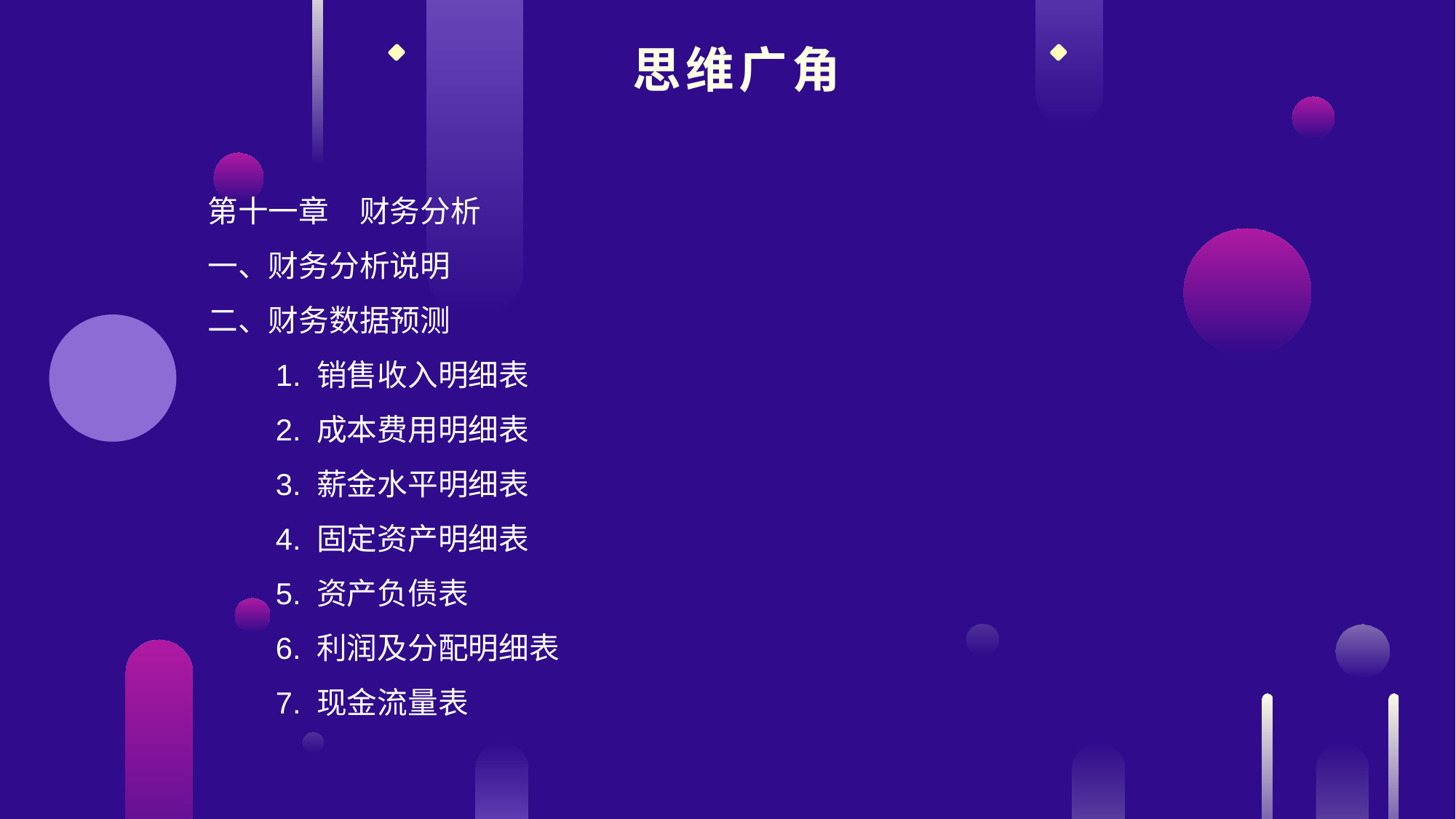

思维广角

第十一章　财务分析
一、财务分析说明
二、财务数据预测
　　1. 销售收入明细表
　　2. 成本费用明细表
　　3. 薪金水平明细表
　　4. 固定资产明细表
　　5. 资产负债表
　　6. 利润及分配明细表
　　7. 现金流量表